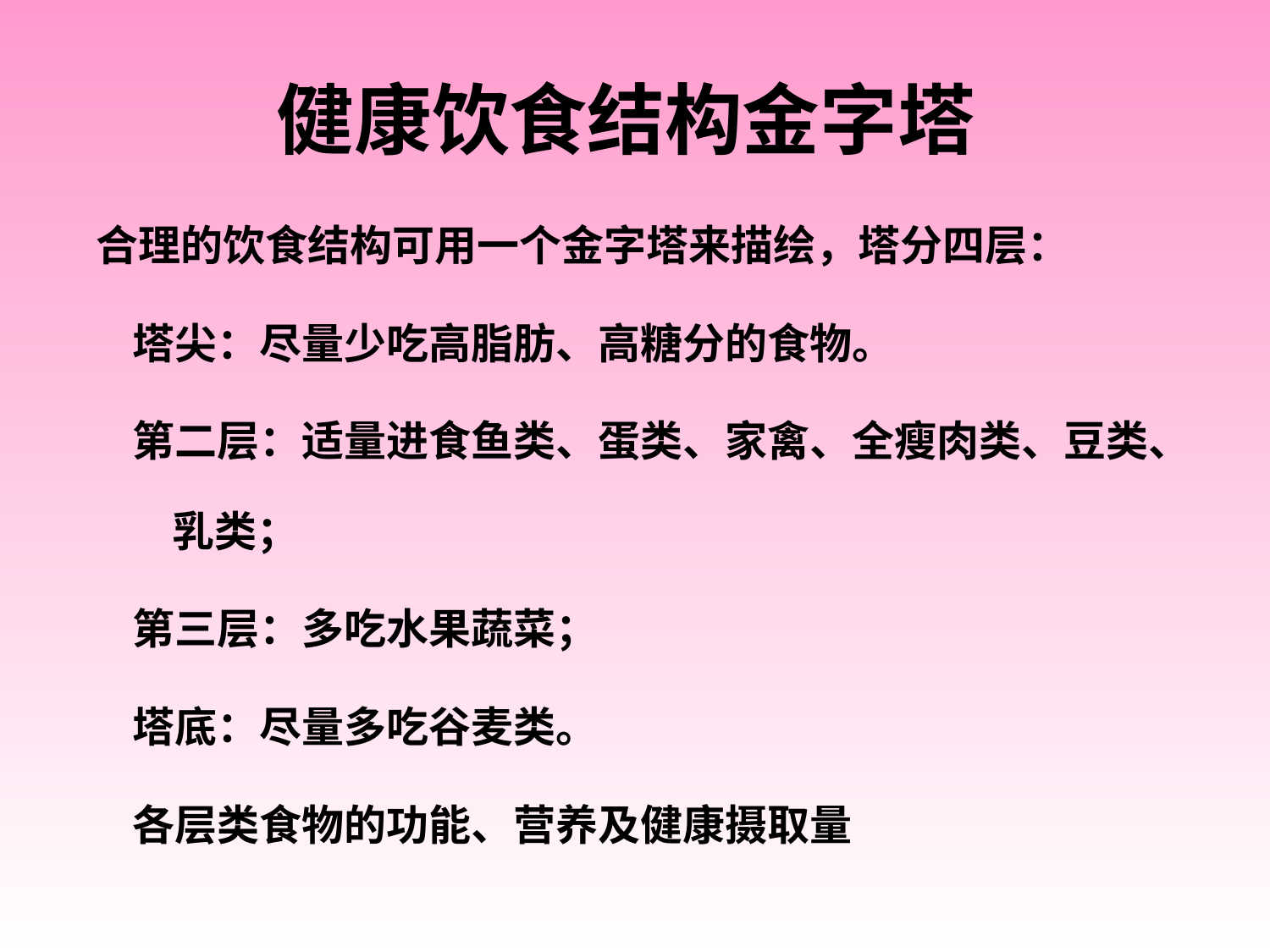

# 健康饮食结构金字塔
    合理的饮食结构可用一个金字塔来描绘，塔分四层：

　　塔尖：尽量少吃高脂肪、高糖分的食物。

　　第二层：适量进食鱼类、蛋类、家禽、全瘦肉类、豆类、
            乳类；

　　第三层：多吃水果蔬菜；

　　塔底：尽量多吃谷麦类。

　　各层类食物的功能、营养及健康摄取量